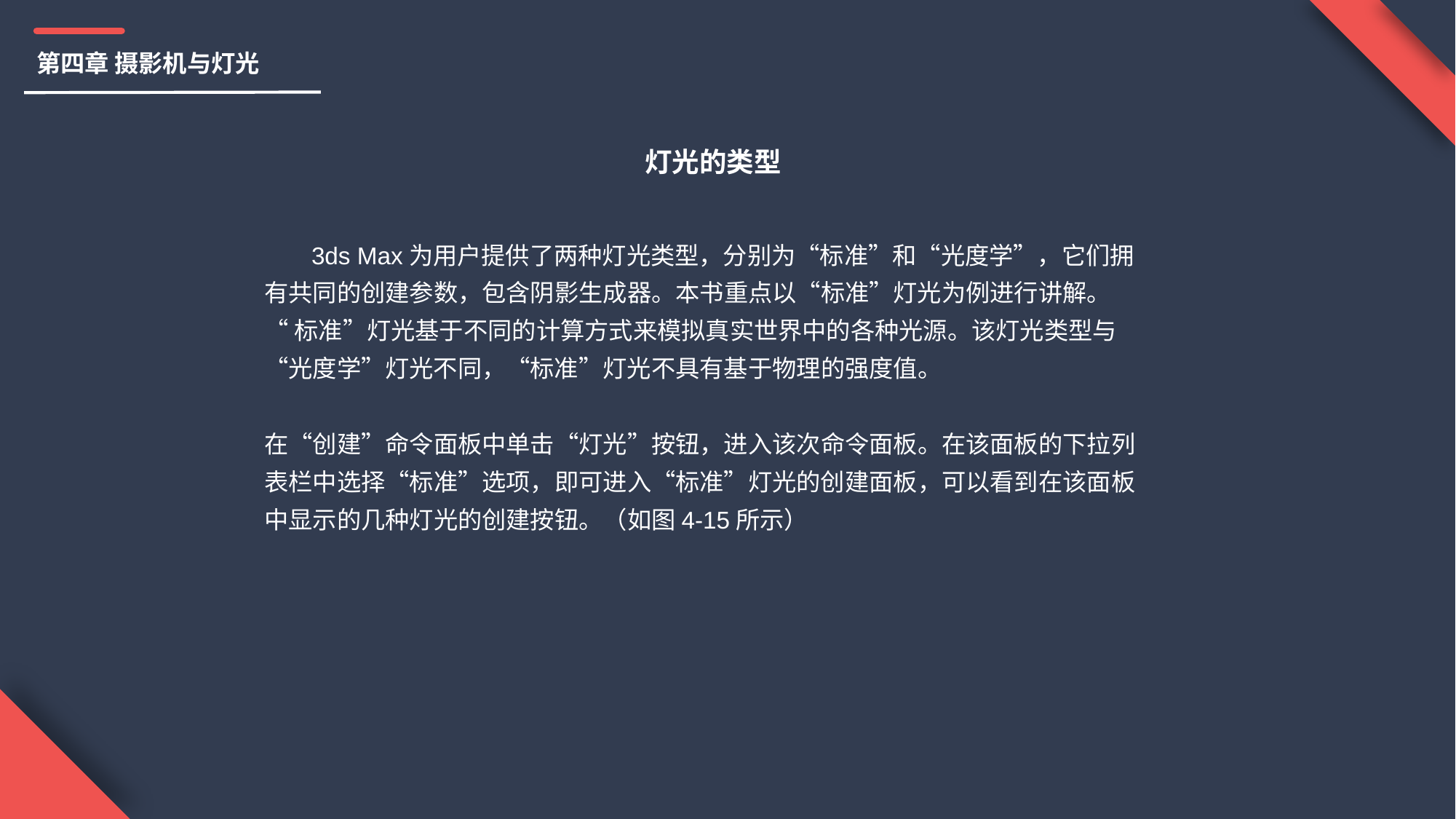

第四章 摄影机与灯光
灯光的类型
       3ds Max为用户提供了两种灯光类型，分别为“标准”和“光度学”，它们拥有共同的创建参数，包含阴影生成器。本书重点以“标准”灯光为例进行讲解。
“标准”灯光基于不同的计算方式来模拟真实世界中的各种光源。该灯光类型与“光度学”灯光不同，“标准”灯光不具有基于物理的强度值。

在“创建”命令面板中单击“灯光”按钮，进入该次命令面板。在该面板的下拉列表栏中选择“标准”选项，即可进入“标准”灯光的创建面板，可以看到在该面板中显示的几种灯光的创建按钮。（如图4-15所示）